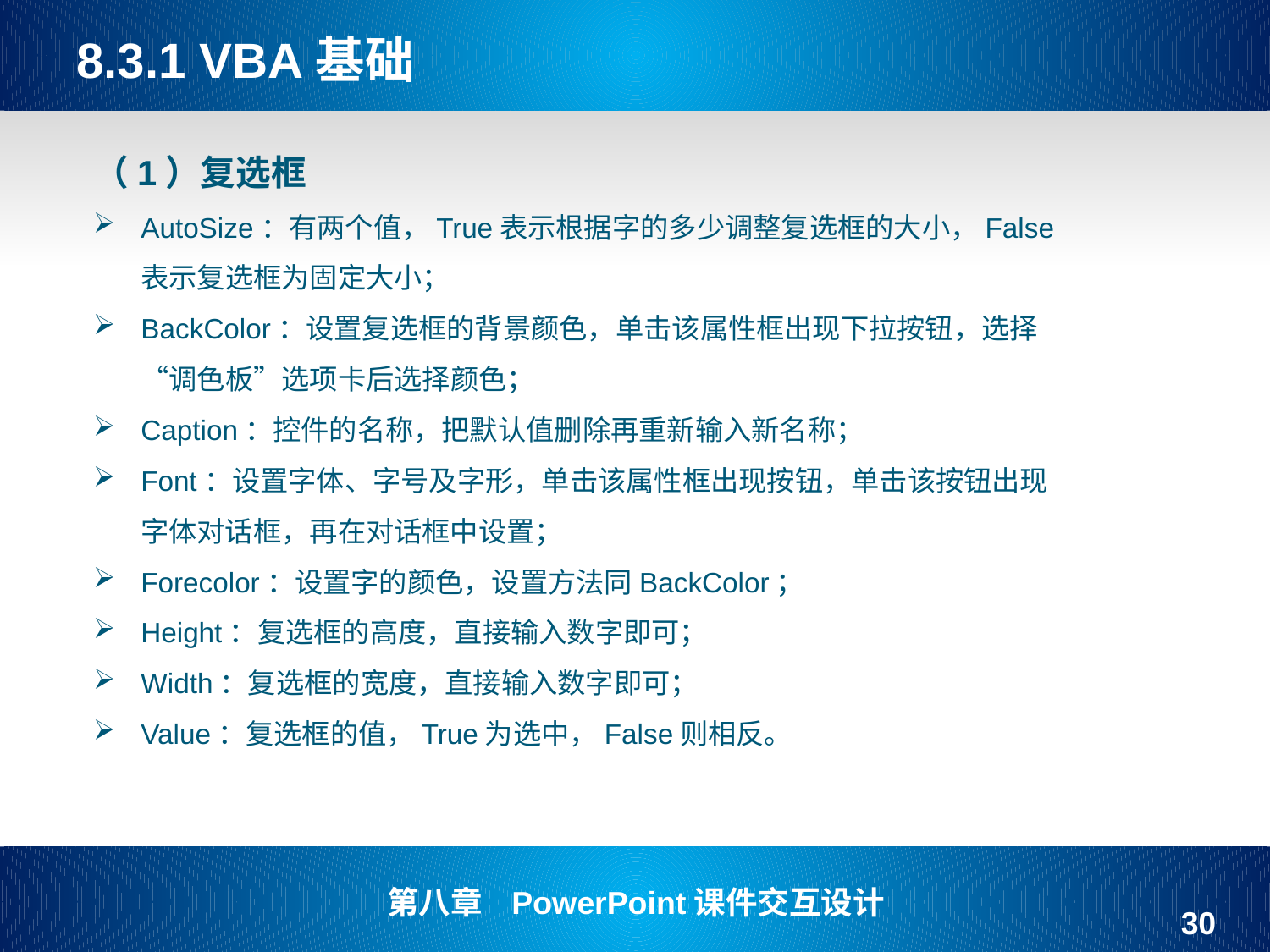

# 8.3.1 VBA基础
（1）复选框
AutoSize：有两个值，True表示根据字的多少调整复选框的大小，False表示复选框为固定大小；
BackColor：设置复选框的背景颜色，单击该属性框出现下拉按钮，选择“调色板”选项卡后选择颜色；
Caption：控件的名称，把默认值删除再重新输入新名称；
Font：设置字体、字号及字形，单击该属性框出现按钮，单击该按钮出现字体对话框，再在对话框中设置；
Forecolor：设置字的颜色，设置方法同BackColor；
Height：复选框的高度，直接输入数字即可；
Width：复选框的宽度，直接输入数字即可；
Value：复选框的值，True为选中，False则相反。

30